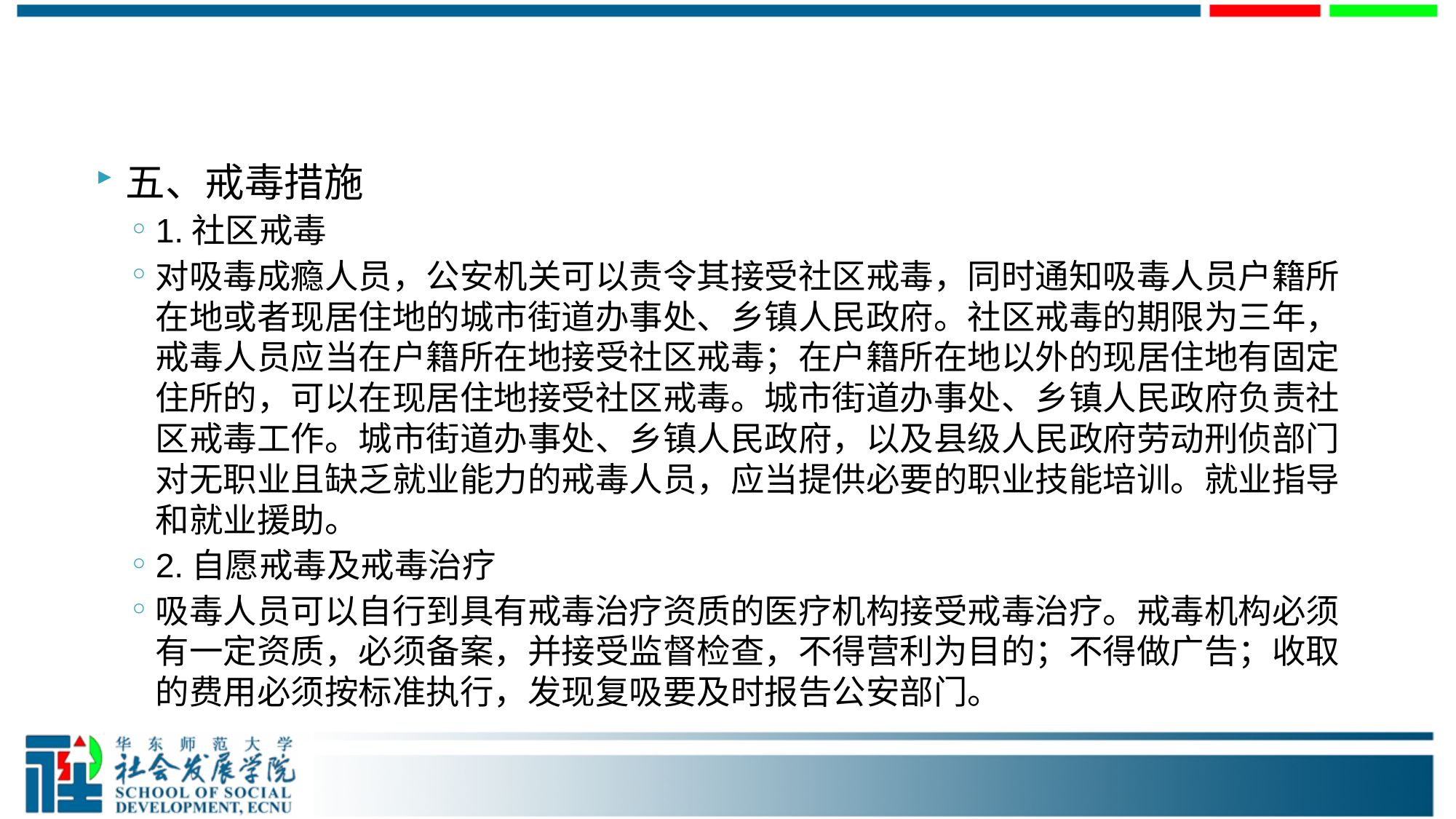

#
五、戒毒措施
1.社区戒毒
对吸毒成瘾人员，公安机关可以责令其接受社区戒毒，同时通知吸毒人员户籍所在地或者现居住地的城市街道办事处、乡镇人民政府。社区戒毒的期限为三年，戒毒人员应当在户籍所在地接受社区戒毒；在户籍所在地以外的现居住地有固定住所的，可以在现居住地接受社区戒毒。城市街道办事处、乡镇人民政府负责社区戒毒工作。城市街道办事处、乡镇人民政府，以及县级人民政府劳动刑侦部门对无职业且缺乏就业能力的戒毒人员，应当提供必要的职业技能培训。就业指导和就业援助。
2.自愿戒毒及戒毒治疗
吸毒人员可以自行到具有戒毒治疗资质的医疗机构接受戒毒治疗。戒毒机构必须有一定资质，必须备案，并接受监督检查，不得营利为目的；不得做广告；收取的费用必须按标准执行，发现复吸要及时报告公安部门。